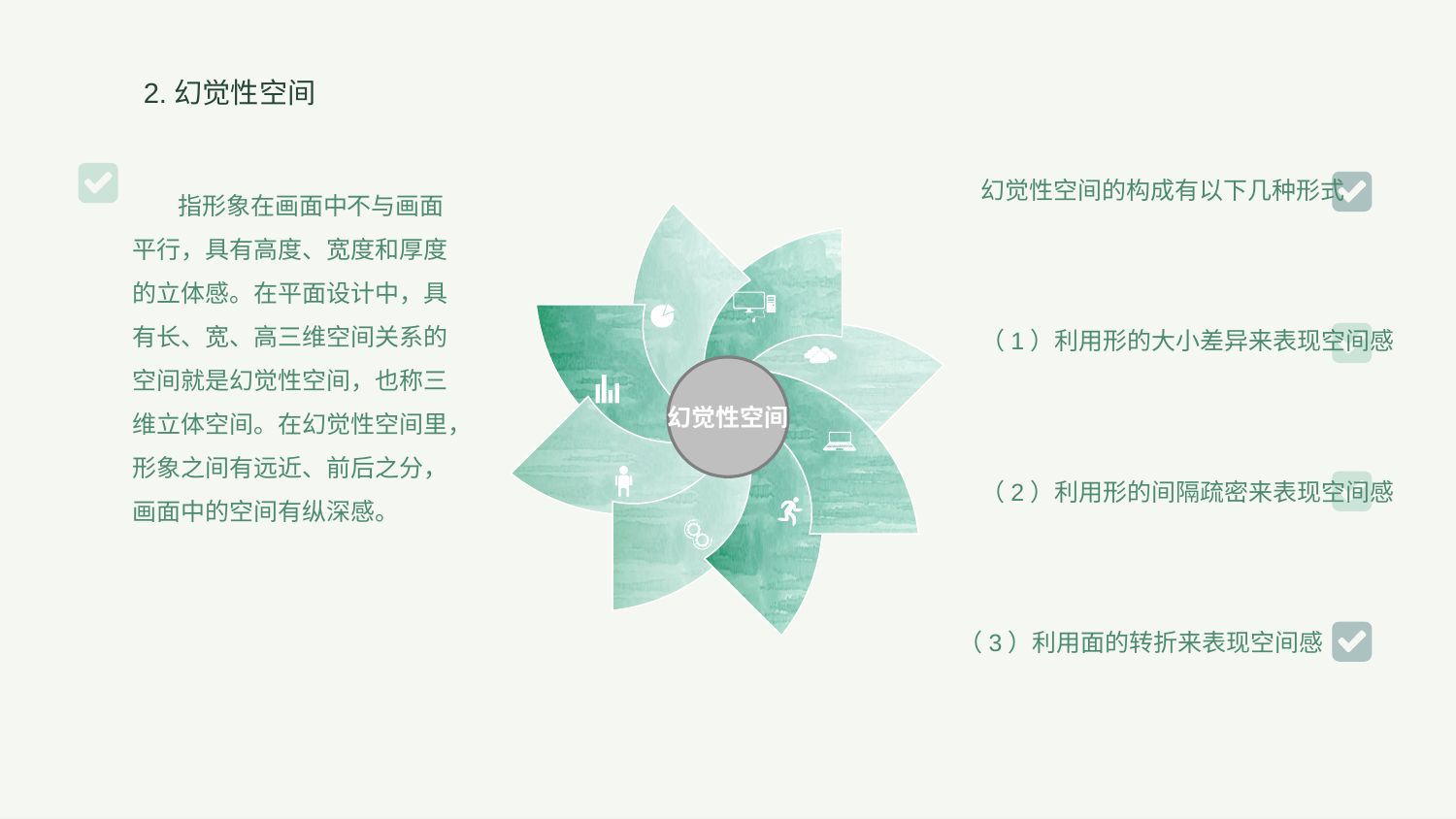

2.幻觉性空间

幻觉性空间的构成有以下几种形式

指形象在画面中不与画面平行，具有高度、宽度和厚度的立体感。在平面设计中，具有长、宽、高三维空间关系的空间就是幻觉性空间，也称三维立体空间。在幻觉性空间里，形象之间有远近、前后之分，画面中的空间有纵深感。

（1）利用形的大小差异来表现空间感

幻觉性空间

（2）利用形的间隔疏密来表现空间感

（3）利用面的转折来表现空间感